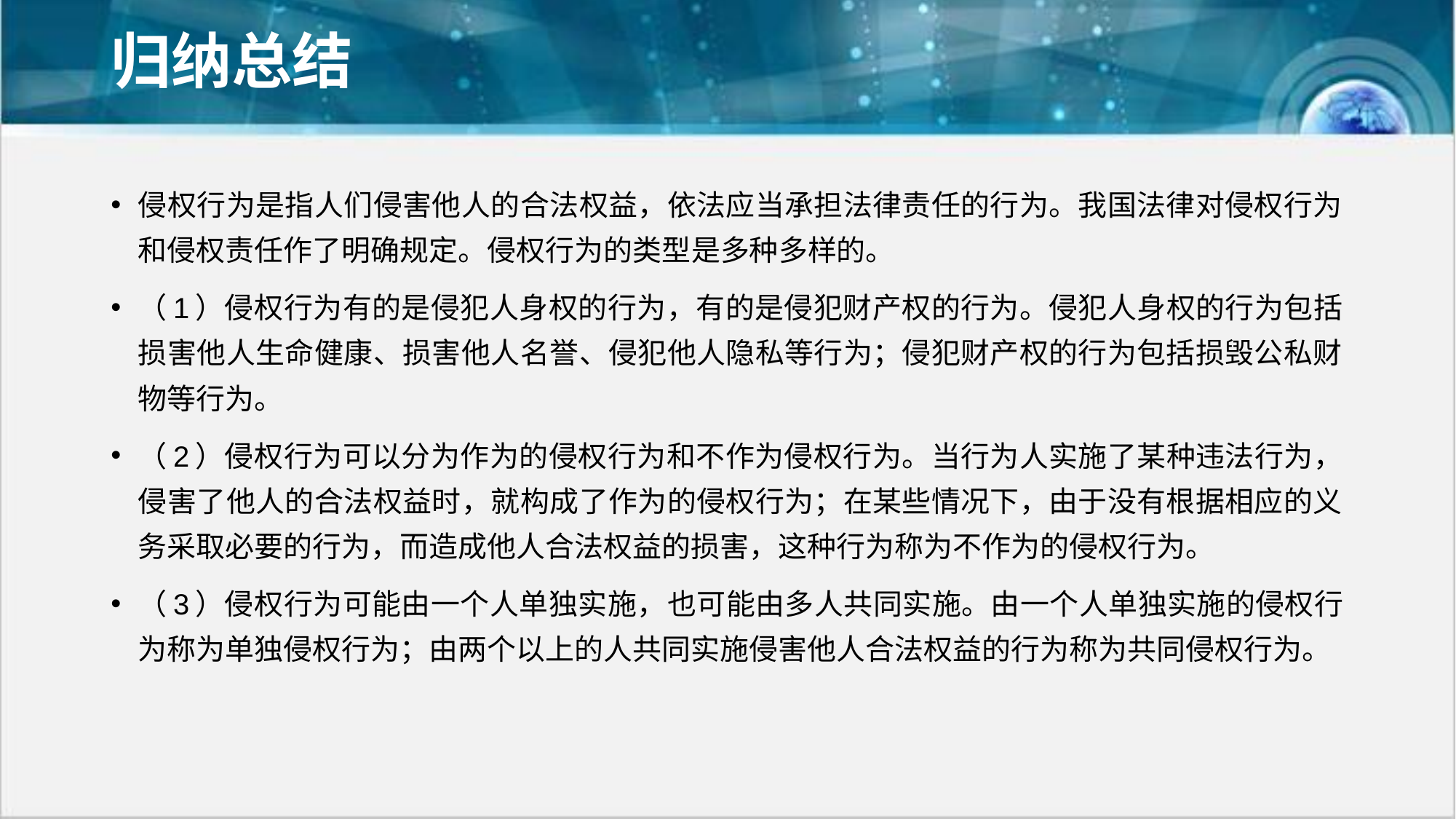

# 归纳总结
侵权行为是指人们侵害他人的合法权益，依法应当承担法律责任的行为。我国法律对侵权行为和侵权责任作了明确规定。侵权行为的类型是多种多样的。
（1）侵权行为有的是侵犯人身权的行为，有的是侵犯财产权的行为。侵犯人身权的行为包括损害他人生命健康、损害他人名誉、侵犯他人隐私等行为；侵犯财产权的行为包括损毁公私财物等行为。
（2）侵权行为可以分为作为的侵权行为和不作为侵权行为。当行为人实施了某种违法行为，侵害了他人的合法权益时，就构成了作为的侵权行为；在某些情况下，由于没有根据相应的义务采取必要的行为，而造成他人合法权益的损害，这种行为称为不作为的侵权行为。
（3）侵权行为可能由一个人单独实施，也可能由多人共同实施。由一个人单独实施的侵权行为称为单独侵权行为；由两个以上的人共同实施侵害他人合法权益的行为称为共同侵权行为。